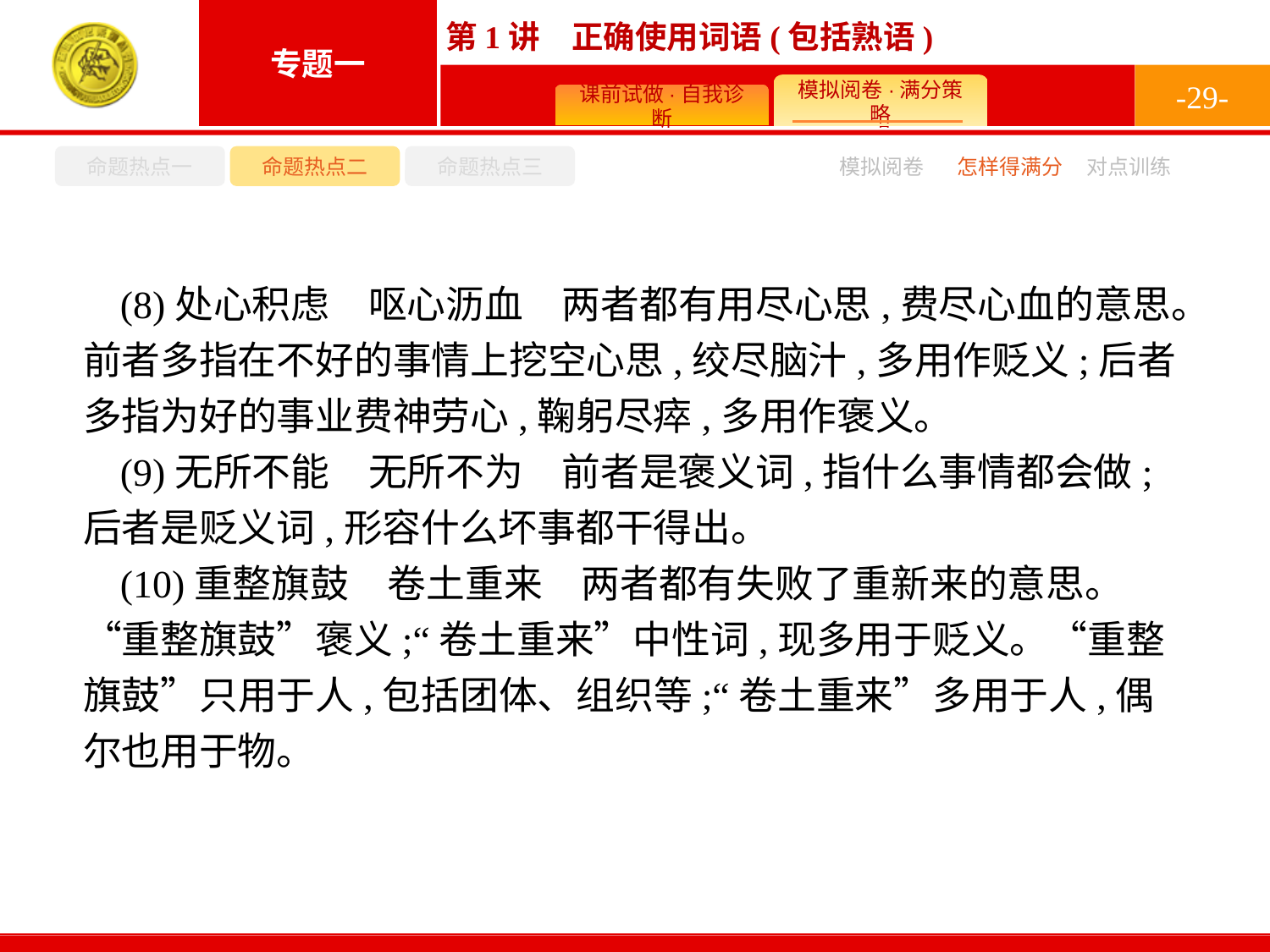

-29-
命题热点一
命题热点二
命题热点三
怎样得满分
模拟阅卷
对点训练
(8)处心积虑　呕心沥血　两者都有用尽心思,费尽心血的意思。前者多指在不好的事情上挖空心思,绞尽脑汁,多用作贬义;后者多指为好的事业费神劳心,鞠躬尽瘁,多用作褒义。
(9)无所不能　无所不为　前者是褒义词,指什么事情都会做;后者是贬义词,形容什么坏事都干得出。
(10)重整旗鼓　卷土重来　两者都有失败了重新来的意思。“重整旗鼓”褒义;“卷土重来”中性词,现多用于贬义。“重整旗鼓”只用于人,包括团体、组织等;“卷土重来”多用于人,偶尔也用于物。